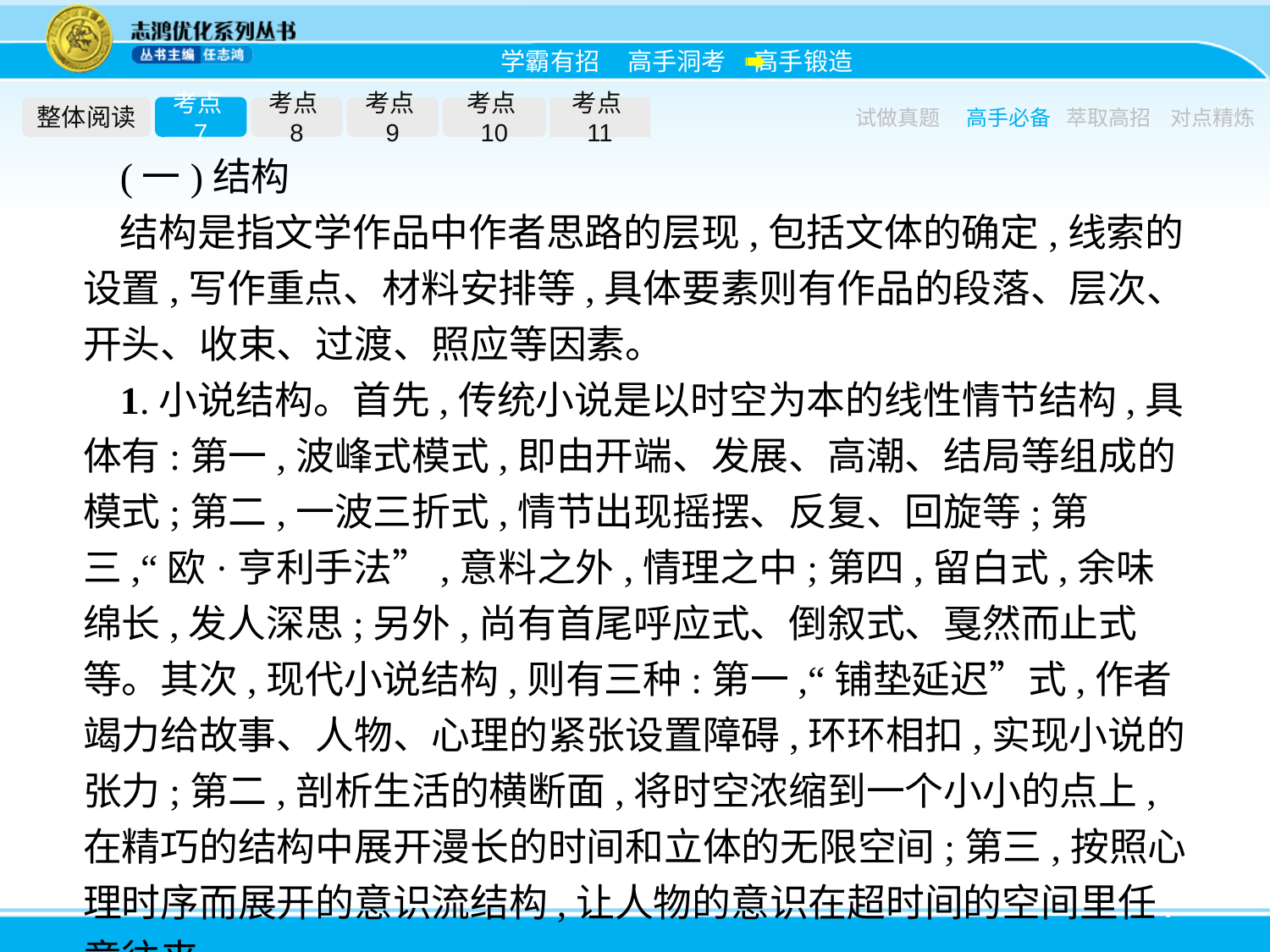

整体阅读
考点7
考点8
考点9
考点10
考点11
试做真题
高手必备
萃取高招
对点精炼
(一)结构
结构是指文学作品中作者思路的层现,包括文体的确定,线索的设置,写作重点、材料安排等,具体要素则有作品的段落、层次、开头、收束、过渡、照应等因素。
1.小说结构。首先,传统小说是以时空为本的线性情节结构,具体有:第一,波峰式模式,即由开端、发展、高潮、结局等组成的模式;第二,一波三折式,情节出现摇摆、反复、回旋等;第三,“欧·亨利手法”,意料之外,情理之中;第四,留白式,余味绵长,发人深思;另外,尚有首尾呼应式、倒叙式、戛然而止式等。其次,现代小说结构,则有三种:第一,“铺垫延迟”式,作者竭力给故事、人物、心理的紧张设置障碍,环环相扣,实现小说的张力;第二,剖析生活的横断面,将时空浓缩到一个小小的点上,在精巧的结构中展开漫长的时间和立体的无限空间;第三,按照心理时序而展开的意识流结构,让人物的意识在超时间的空间里任意往来。